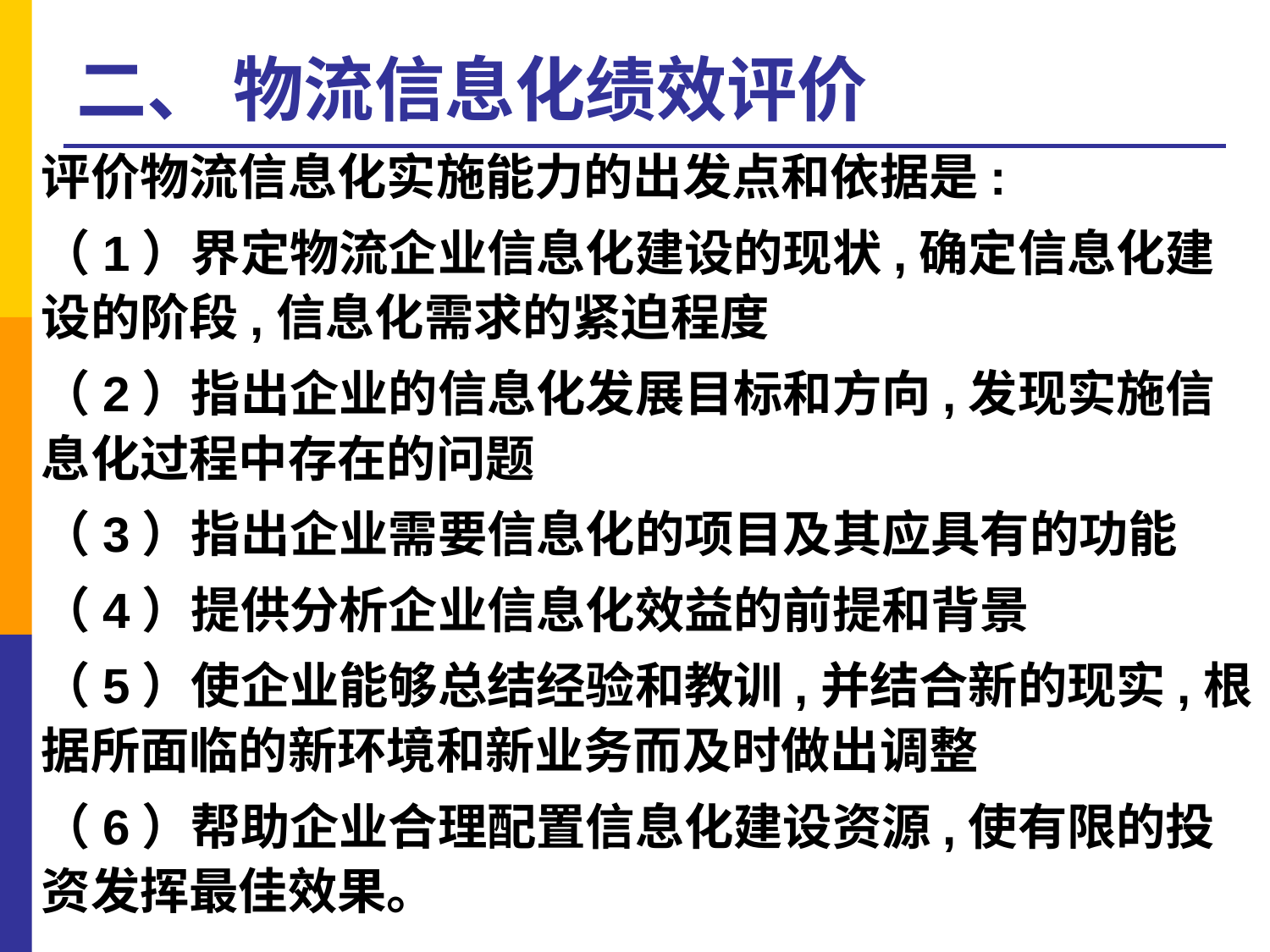

# 二、 物流信息化绩效评价
评价物流信息化实施能力的出发点和依据是:
（1）界定物流企业信息化建设的现状,确定信息化建设的阶段,信息化需求的紧迫程度
（2）指出企业的信息化发展目标和方向,发现实施信息化过程中存在的问题
（3）指出企业需要信息化的项目及其应具有的功能
（4）提供分析企业信息化效益的前提和背景
（5）使企业能够总结经验和教训,并结合新的现实,根据所面临的新环境和新业务而及时做出调整
（6）帮助企业合理配置信息化建设资源,使有限的投资发挥最佳效果。